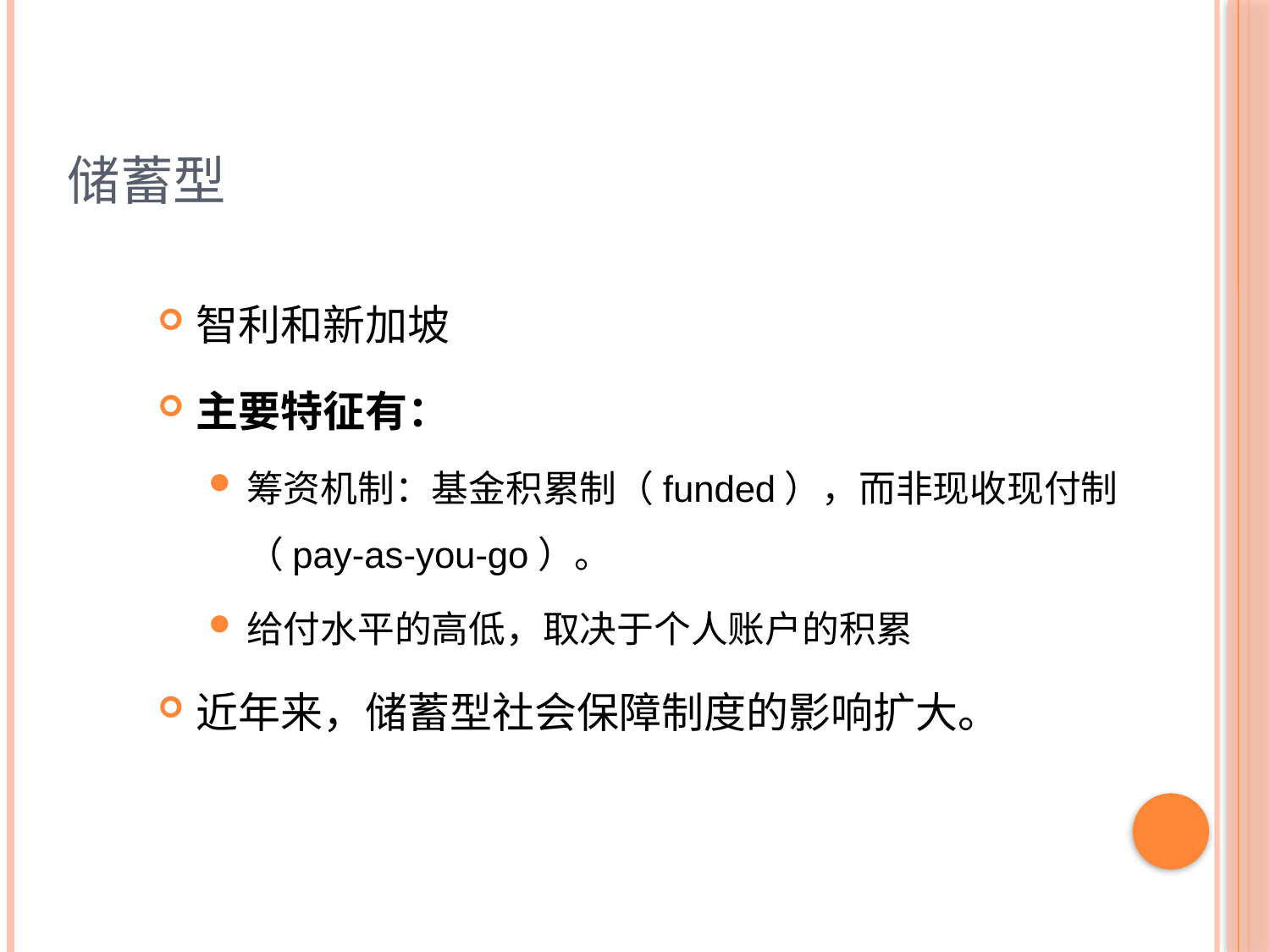

# 储蓄型
智利和新加坡
主要特征有：
筹资机制：基金积累制（funded），而非现收现付制（pay-as-you-go）。
给付水平的高低，取决于个人账户的积累
近年来，储蓄型社会保障制度的影响扩大。